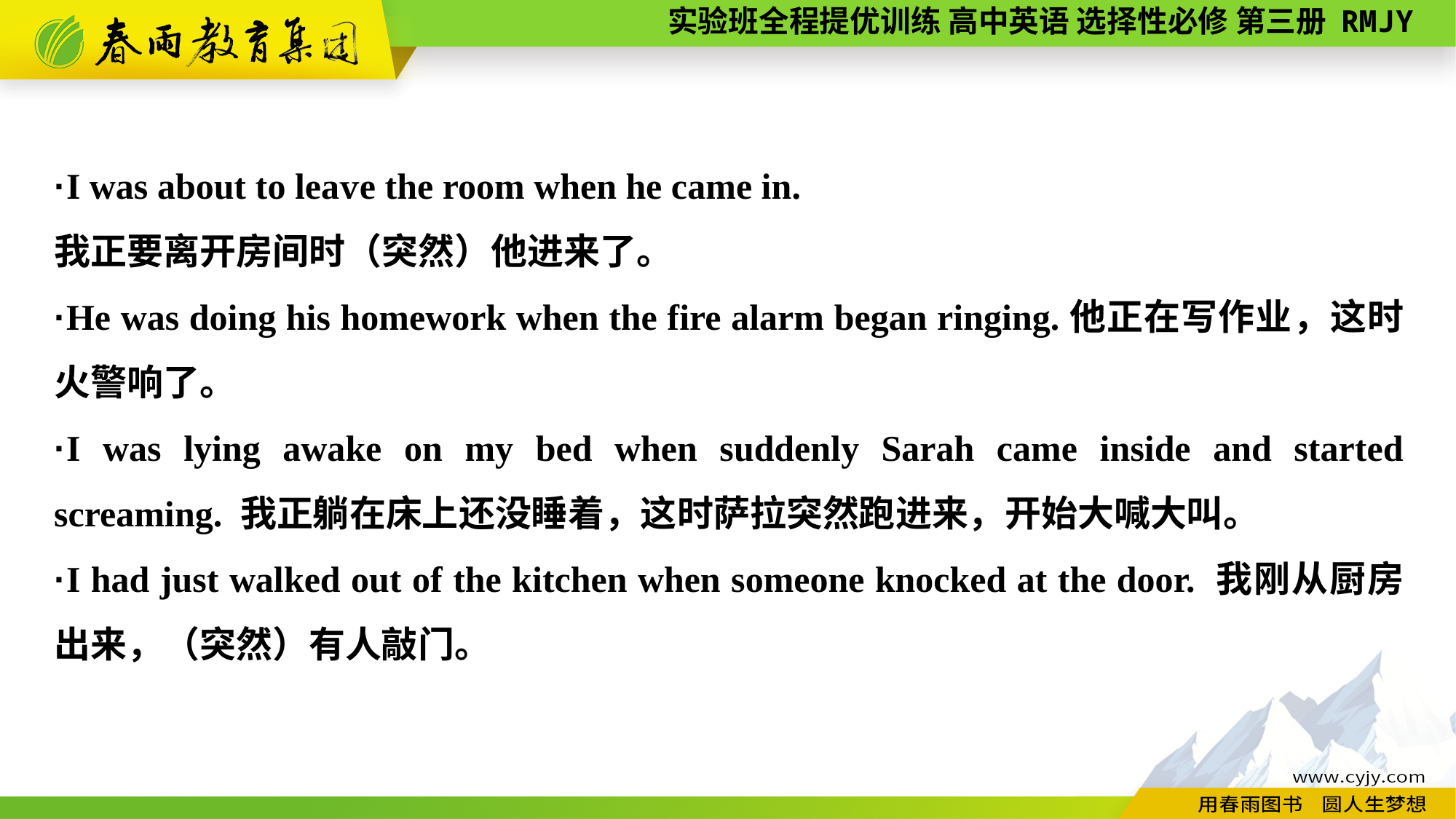

·I was about to leave the room when he came in.
我正要离开房间时（突然）他进来了。
·He was doing his homework when the fire alarm began ringing.他正在写作业，这时火警响了。
·I was lying awake on my bed when suddenly Sarah came inside and started screaming. 我正躺在床上还没睡着，这时萨拉突然跑进来，开始大喊大叫。
·I had just walked out of the kitchen when someone knocked at the door. 我刚从厨房出来，（突然）有人敲门。